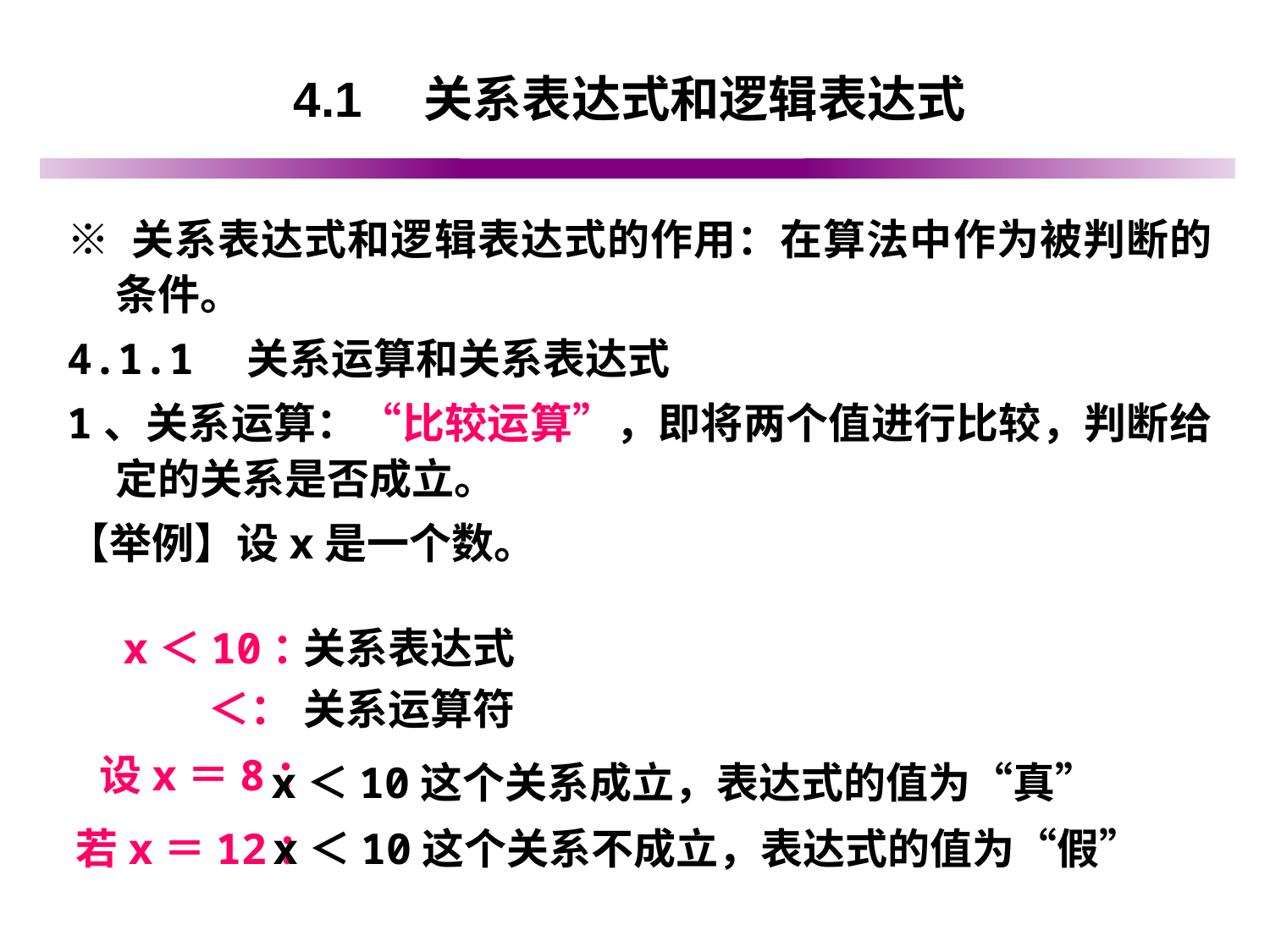

# 4.1　关系表达式和逻辑表达式
※ 关系表达式和逻辑表达式的作用：在算法中作为被判断的条件。
4.1.1　关系运算和关系表达式
1、关系运算：“比较运算”，即将两个值进行比较，判断给定的关系是否成立。
【举例】设x是一个数。
x＜10：
关系表达式
＜：
关系运算符
设x＝8：
x＜10这个关系成立，表达式的值为“真”
若x＝12：
x＜10这个关系不成立，表达式的值为“假”